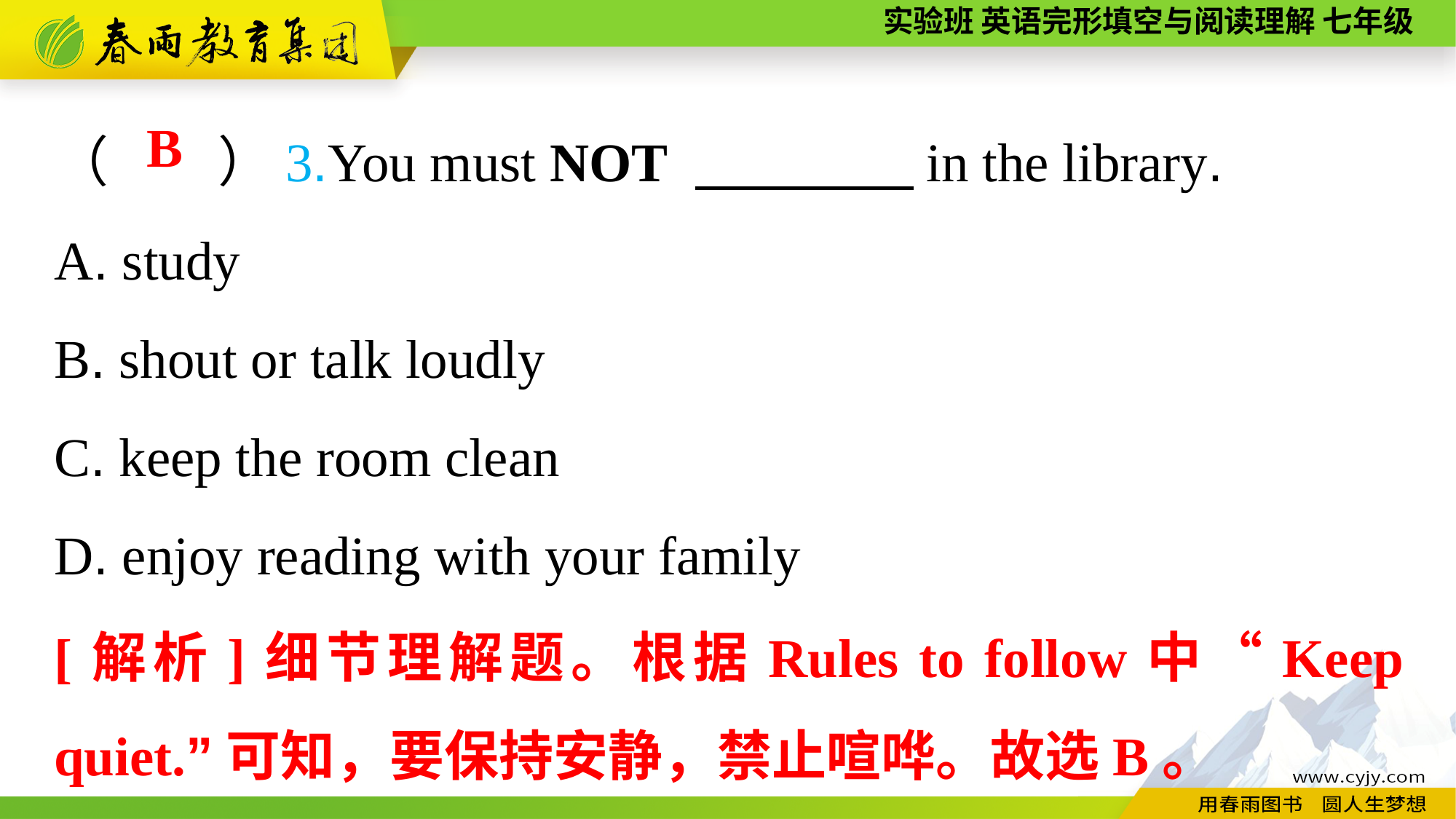

（　　）3.You must NOT 　　　　in the library.
A. study
B. shout or talk loudly
C. keep the room clean
D. enjoy reading with your family
B
[解析]细节理解题。根据Rules to follow中“Keep quiet.”可知，要保持安静，禁止喧哗。故选B。